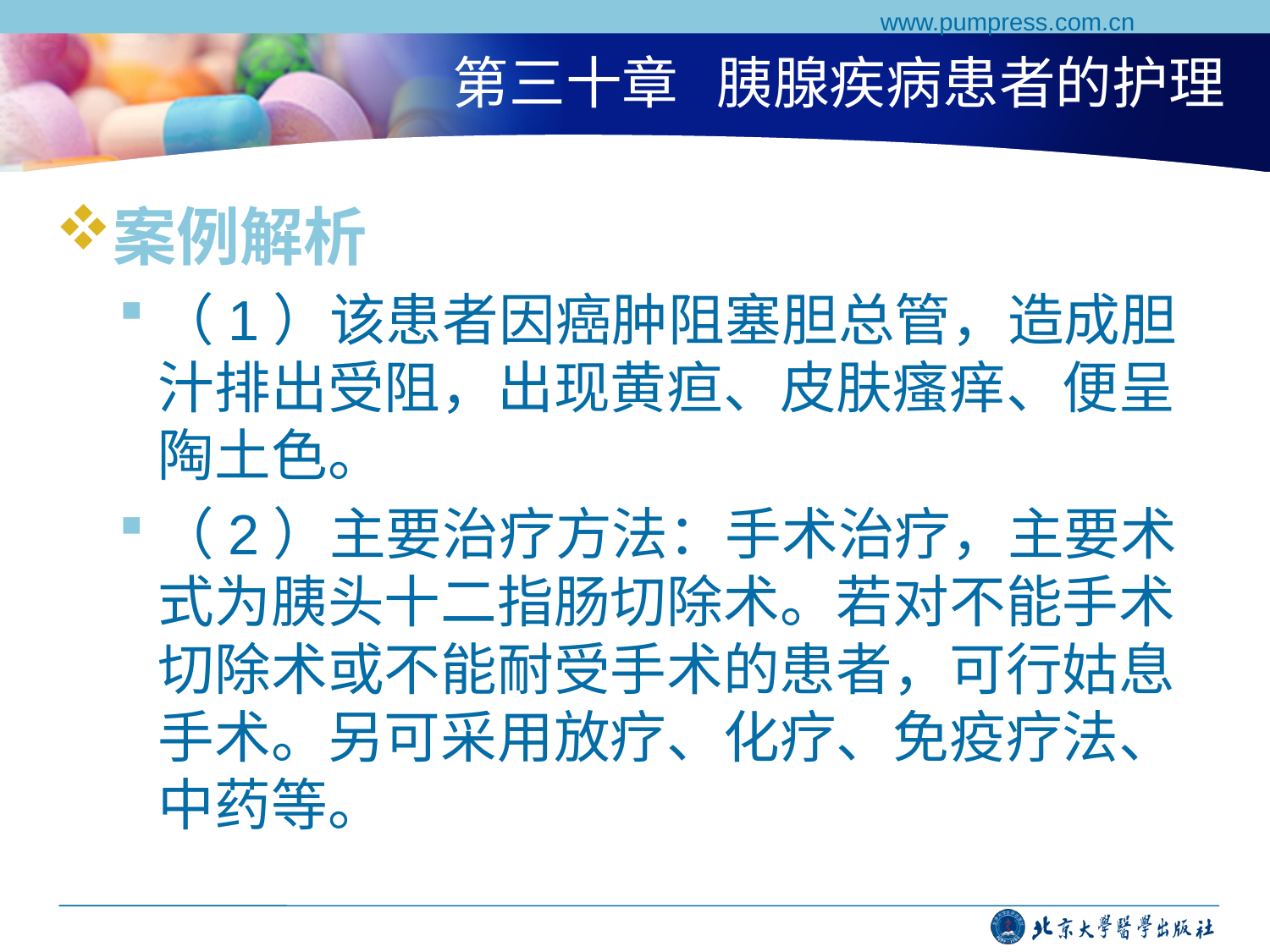

www.pumpress.com.cn
# 第三十章   胰腺疾病患者的护理
案例解析
（1）该患者因癌肿阻塞胆总管，造成胆汁排出受阻，出现黄疸、皮肤瘙痒、便呈陶土色。
（2）主要治疗方法：手术治疗，主要术式为胰头十二指肠切除术。若对不能手术切除术或不能耐受手术的患者，可行姑息手术。另可采用放疗、化疗、免疫疗法、中药等。